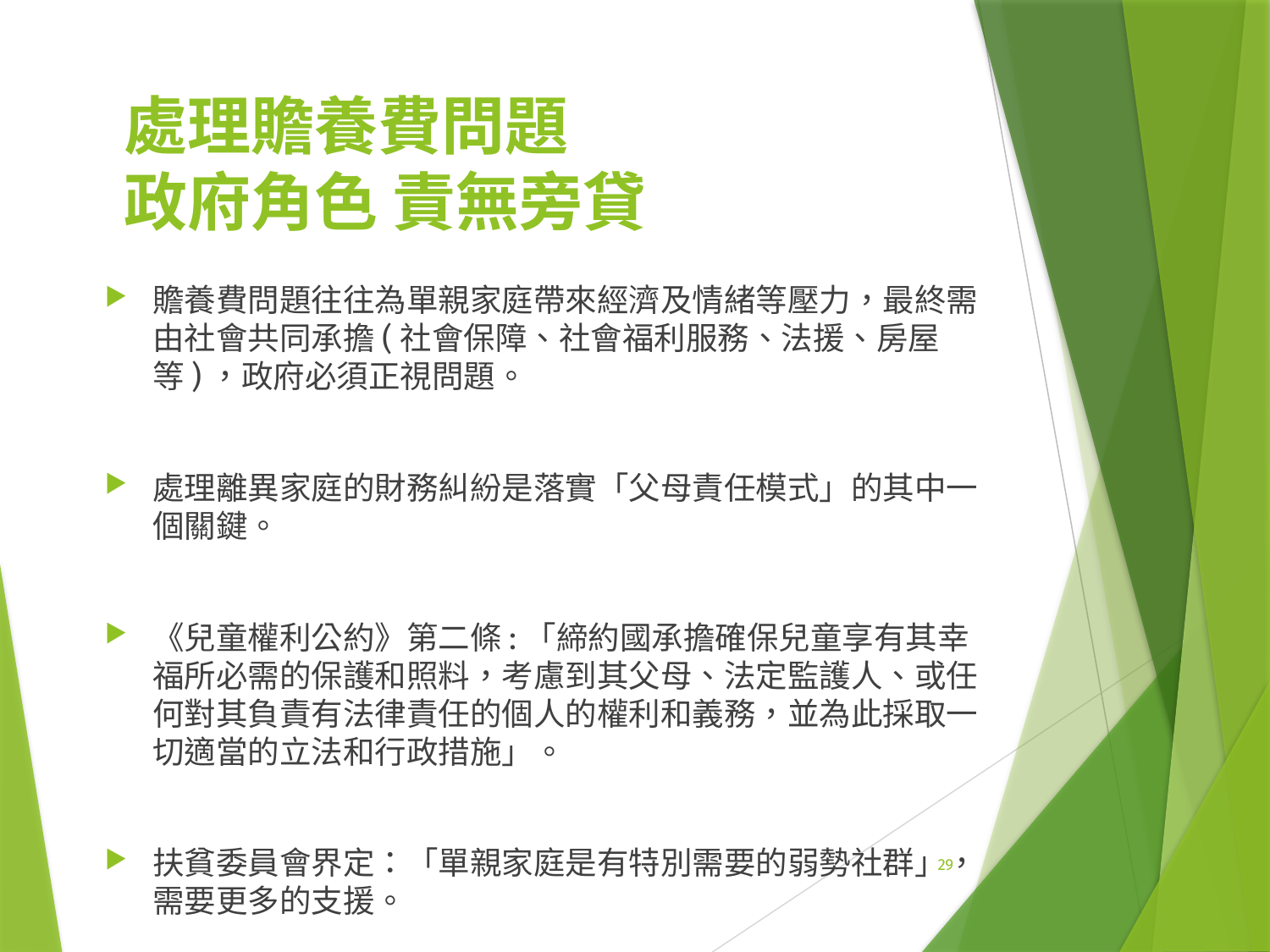

# 處理贍養費問題 政府角色 責無旁貸
贍養費問題往往為單親家庭帶來經濟及情緒等壓力，最終需由社會共同承擔(社會保障、社會福利服務、法援、房屋等)，政府必須正視問題。

處理離異家庭的財務糾紛是落實「父母責任模式」的其中一個關鍵。

《兒童權利公約》第二條:「締約國承擔確保兒童享有其幸福所必需的保護和照料，考慮到其父母、法定監護人、或任何對其負責有法律責任的個人的權利和義務，並為此採取一切適當的立法和行政措施」。

扶貧委員會界定：「單親家庭是有特別需要的弱勢社群」，需要更多的支援。

29